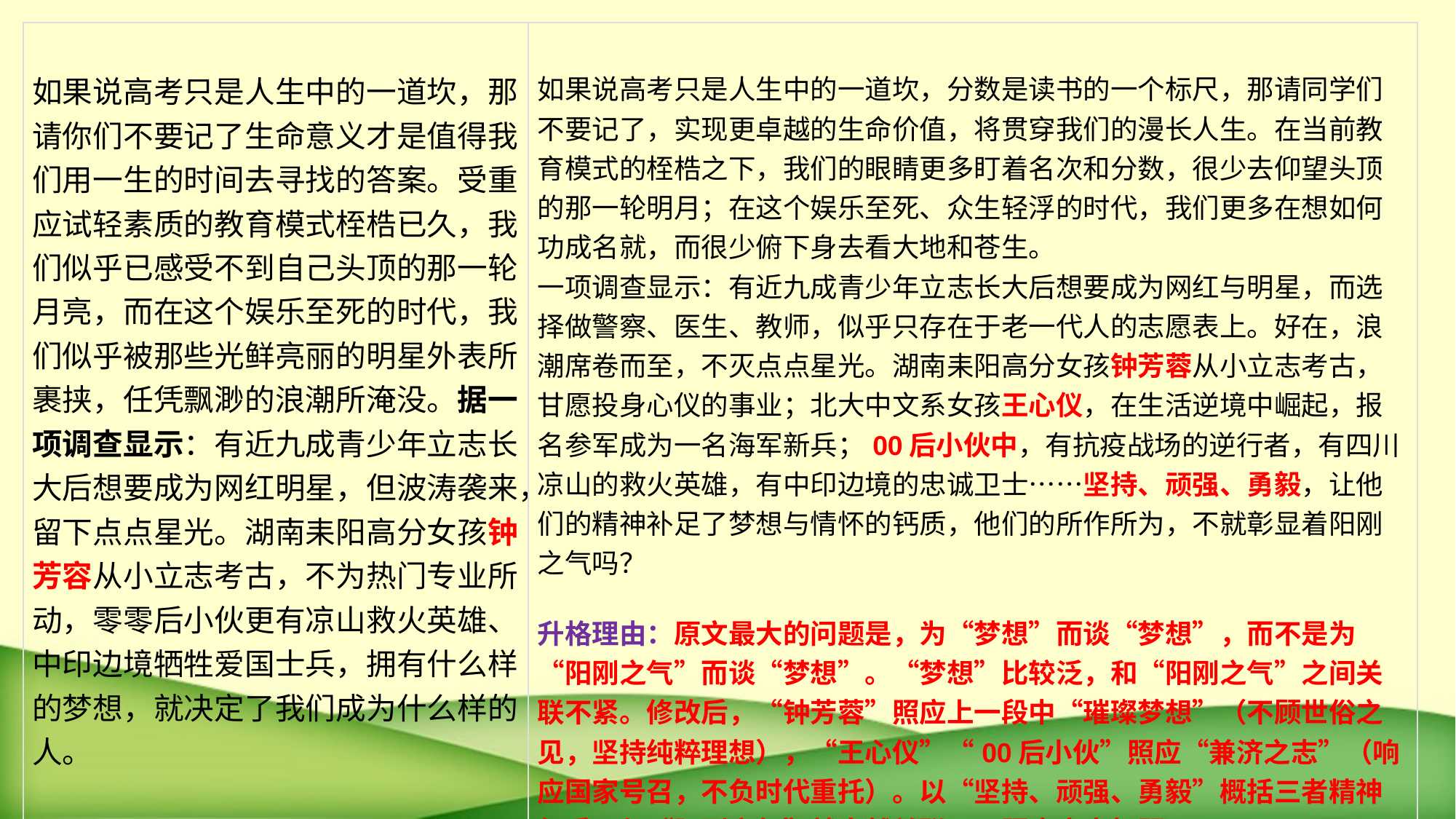

| 如果说高考只是人生中的一道坎，那请你们不要记了生命意义才是值得我们用一生的时间去寻找的答案。受重应试轻素质的教育模式桎梏已久，我们似乎已感受不到自己头顶的那一轮月亮，而在这个娱乐至死的时代，我们似乎被那些光鲜亮丽的明星外表所裹挟，任凭飘渺的浪潮所淹没。据一项调查显示：有近九成青少年立志长大后想要成为网红明星，但波涛袭来，留下点点星光。湖南耒阳高分女孩钟芳容从小立志考古，不为热门专业所动，零零后小伙更有凉山救火英雄、中印边境牺牲爱国士兵，拥有什么样的梦想，就决定了我们成为什么样的人。 | 如果说高考只是人生中的一道坎，分数是读书的一个标尺，那请同学们不要记了，实现更卓越的生命价值，将贯穿我们的漫长人生。在当前教育模式的桎梏之下，我们的眼睛更多盯着名次和分数，很少去仰望头顶的那一轮明月；在这个娱乐至死、众生轻浮的时代，我们更多在想如何功成名就，而很少俯下身去看大地和苍生。 一项调查显示：有近九成青少年立志长大后想要成为网红与明星，而选择做警察、医生、教师，似乎只存在于老一代人的志愿表上。好在，浪潮席卷而至，不灭点点星光。湖南耒阳高分女孩钟芳蓉从小立志考古，甘愿投身心仪的事业；北大中文系女孩王心仪，在生活逆境中崛起，报名参军成为一名海军新兵；00后小伙中，有抗疫战场的逆行者，有四川凉山的救火英雄，有中印边境的忠诚卫士……坚持、顽强、勇毅，让他们的精神补足了梦想与情怀的钙质，他们的所作所为，不就彰显着阳刚之气吗？ 升格理由：原文最大的问题是，为“梦想”而谈“梦想”，而不是为“阳刚之气”而谈“梦想”。“梦想”比较泛，和“阳刚之气”之间关联不紧。修改后，“钟芳蓉”照应上一段中“璀璨梦想”（不顾世俗之见，坚持纯粹理想），“王心仪”“00后小伙”照应“兼济之志”（响应国家号召，不负时代重托）。以“坚持、顽强、勇毅”概括三者精神气质，与“阳刚之气”就自然关联，且照应文章标题。 |
| --- | --- |